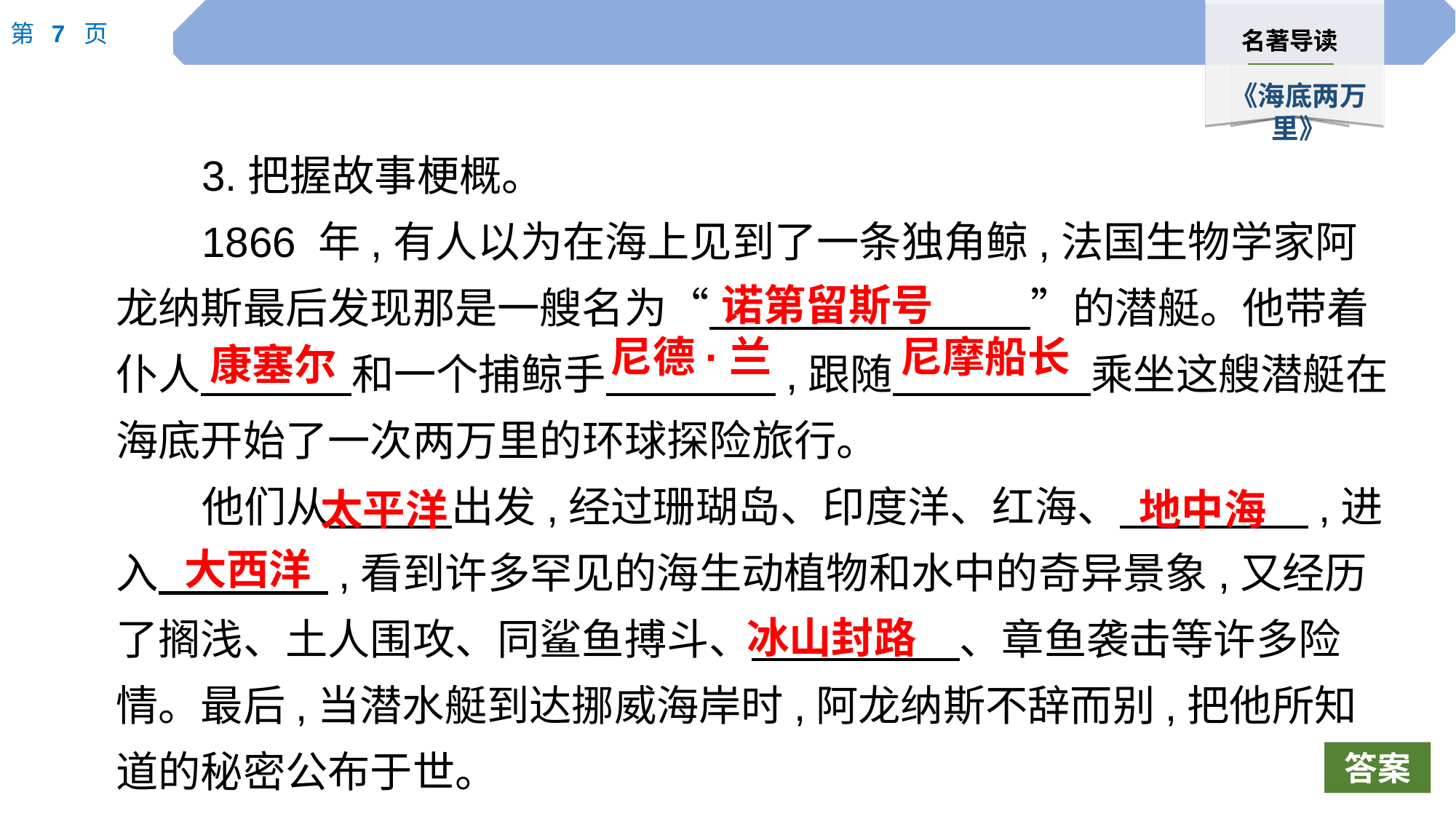

3.把握故事梗概。
1866 年,有人以为在海上见到了一条独角鲸,法国生物学家阿龙纳斯最后发现那是一艘名为“　                         　”的潜艇。他带着仆人　　       和一个捕鲸手　         　,跟随　            　乘坐这艘潜艇在海底开始了一次两万里的环球探险旅行。
他们从　    　出发,经过珊瑚岛、印度洋、红海、　           　,进入　         　,看到许多罕见的海生动植物和水中的奇异景象,又经历了搁浅、土人围攻、同鲨鱼搏斗、　　             、章鱼袭击等许多险情。最后,当潜水艇到达挪威海岸时,阿龙纳斯不辞而别,把他所知道的秘密公布于世。
诺第留斯号
康塞尔
尼德·兰
尼摩船长
太平洋
地中海
大西洋
冰山封路
答案
答案